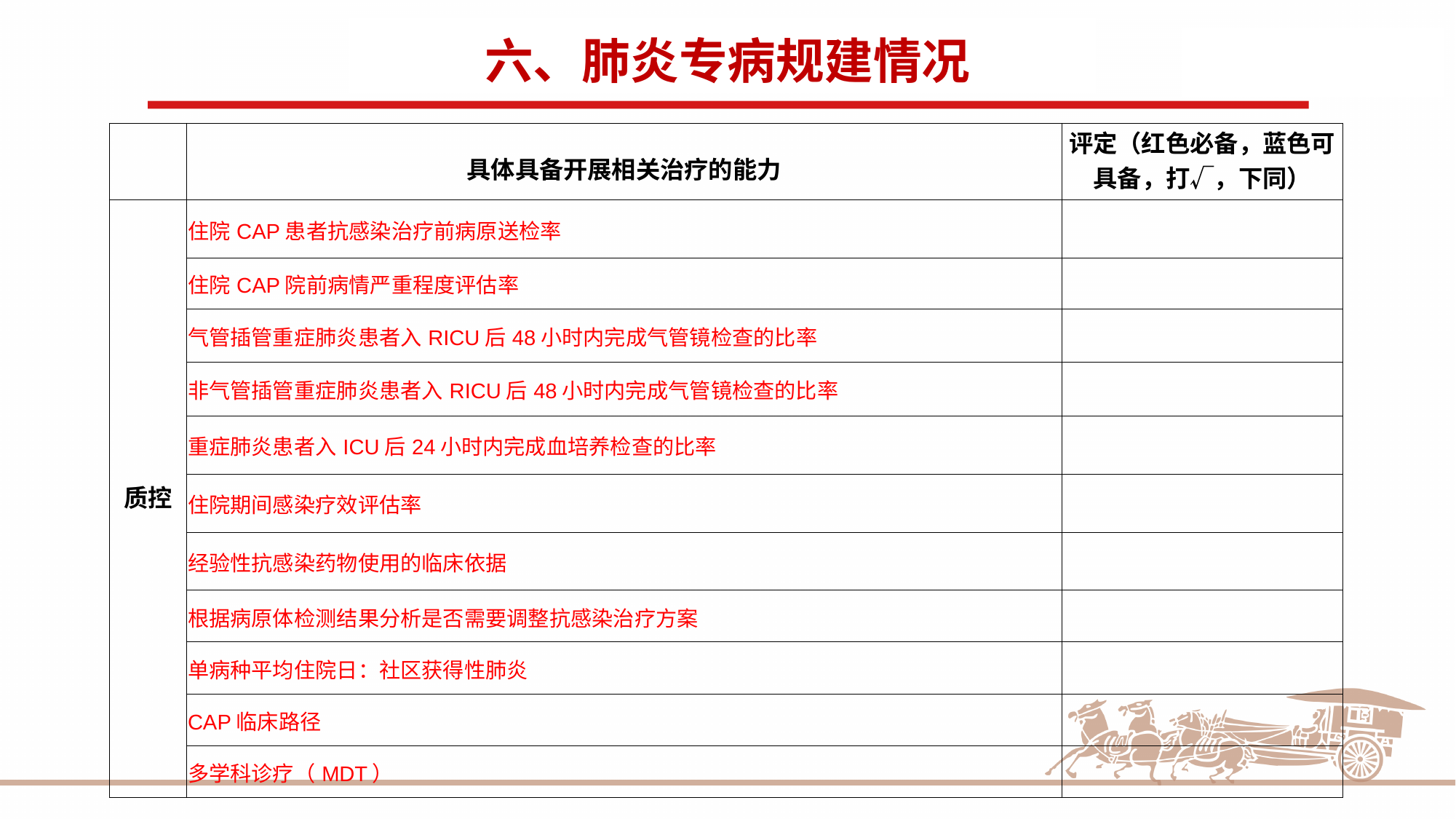

六、肺炎专病规建情况
|  | 具体具备开展相关治疗的能力 | 评定（红色必备，蓝色可具备，打√，下同） |
| --- | --- | --- |
| 质控 | 住院CAP患者抗感染治疗前病原送检率 |  |
|  | 住院CAP院前病情严重程度评估率 |  |
|  | 气管插管重症肺炎患者入RICU后48小时内完成气管镜检查的比率 |  |
|  | 非气管插管重症肺炎患者入RICU后48小时内完成气管镜检查的比率 |  |
|  | 重症肺炎患者入ICU后24小时内完成血培养检查的比率 |  |
|  | 住院期间感染疗效评估率 |  |
|  | 经验性抗感染药物使用的临床依据 |  |
|  | 根据病原体检测结果分析是否需要调整抗感染治疗方案 |  |
|  | 单病种平均住院日：社区获得性肺炎 |  |
|  | CAP临床路径 |  |
|  | 多学科诊疗（MDT） |  |